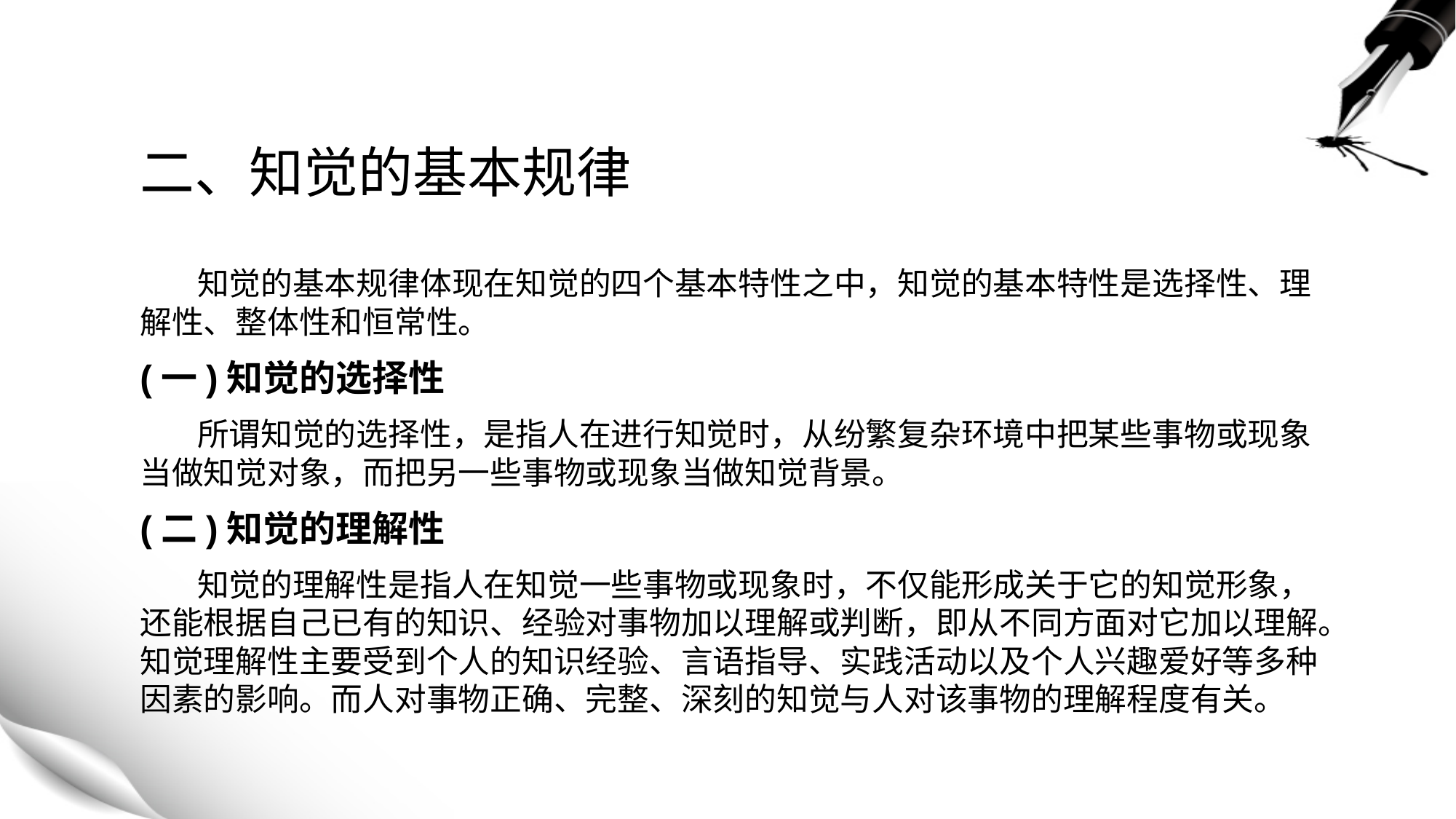

# 二、知觉的基本规律
       知觉的基本规律体现在知觉的四个基本特性之中，知觉的基本特性是选择性、理解性、整体性和恒常性。
(一)知觉的选择性
       所谓知觉的选择性，是指人在进行知觉时，从纷繁复杂环境中把某些事物或现象当做知觉对象，而把另一些事物或现象当做知觉背景。
(二)知觉的理解性
       知觉的理解性是指人在知觉一些事物或现象时，不仅能形成关于它的知觉形象，还能根据自己已有的知识、经验对事物加以理解或判断，即从不同方面对它加以理解。知觉理解性主要受到个人的知识经验、言语指导、实践活动以及个人兴趣爱好等多种因素的影响。而人对事物正确、完整、深刻的知觉与人对该事物的理解程度有关。